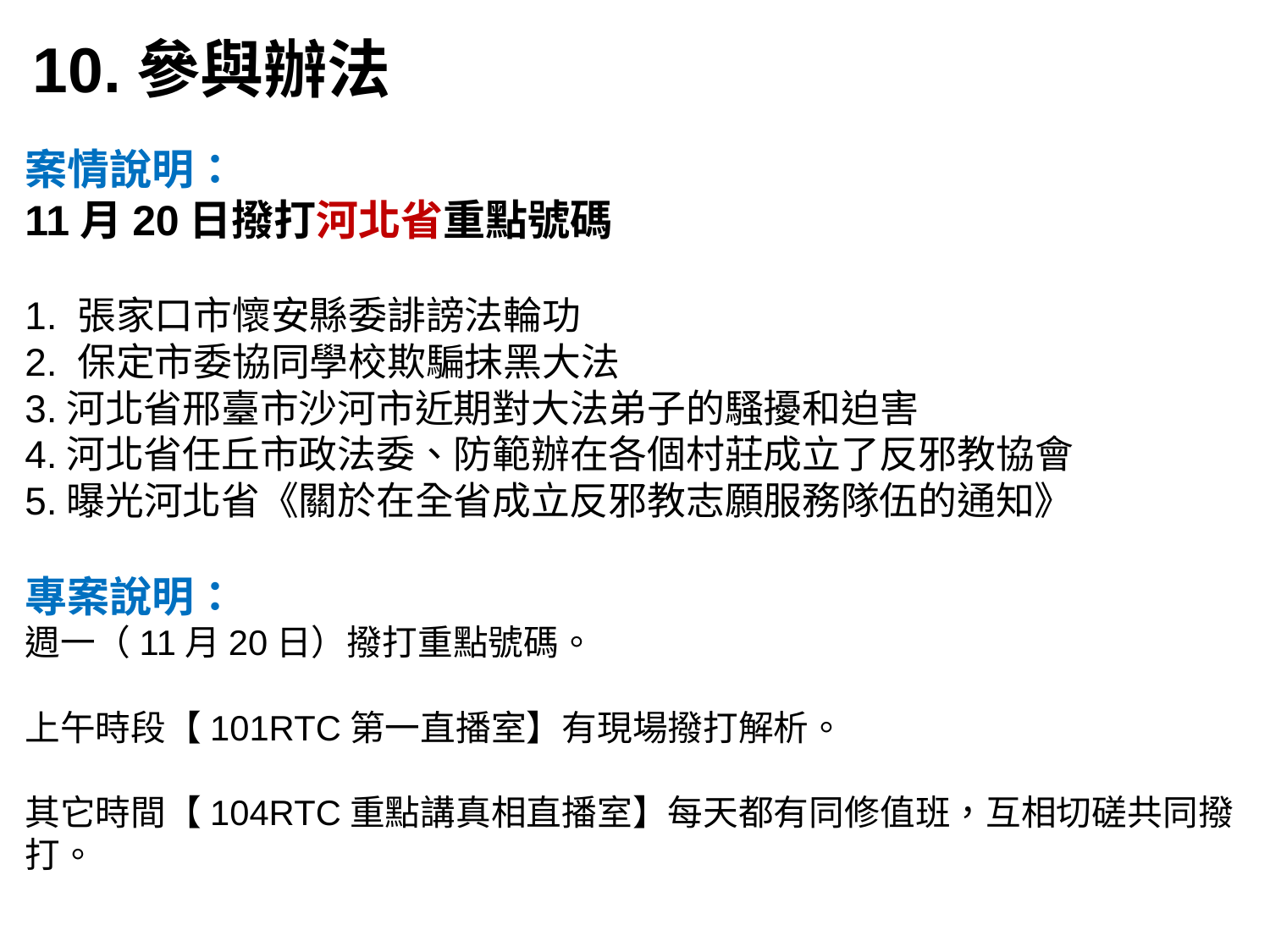

10.參與辦法
案情說明：
11月20日撥打河北省重點號碼

1. 張家口市懷安縣委誹謗法輪功
2. 保定市委協同學校欺騙抹黑大法
3.河北省邢臺市沙河市近期對大法弟子的騷擾和迫害
4.河北省任丘市政法委、防範辦在各個村莊成立了反邪教協會
5.曝光河北省《關於在全省成立反邪教志願服務隊伍的通知》

專案說明：
週一（11月20日）撥打重點號碼。
上午時段【101RTC第一直播室】有現場撥打解析。

其它時間【104RTC重點講真相直播室】每天都有同修值班，互相切磋共同撥打。